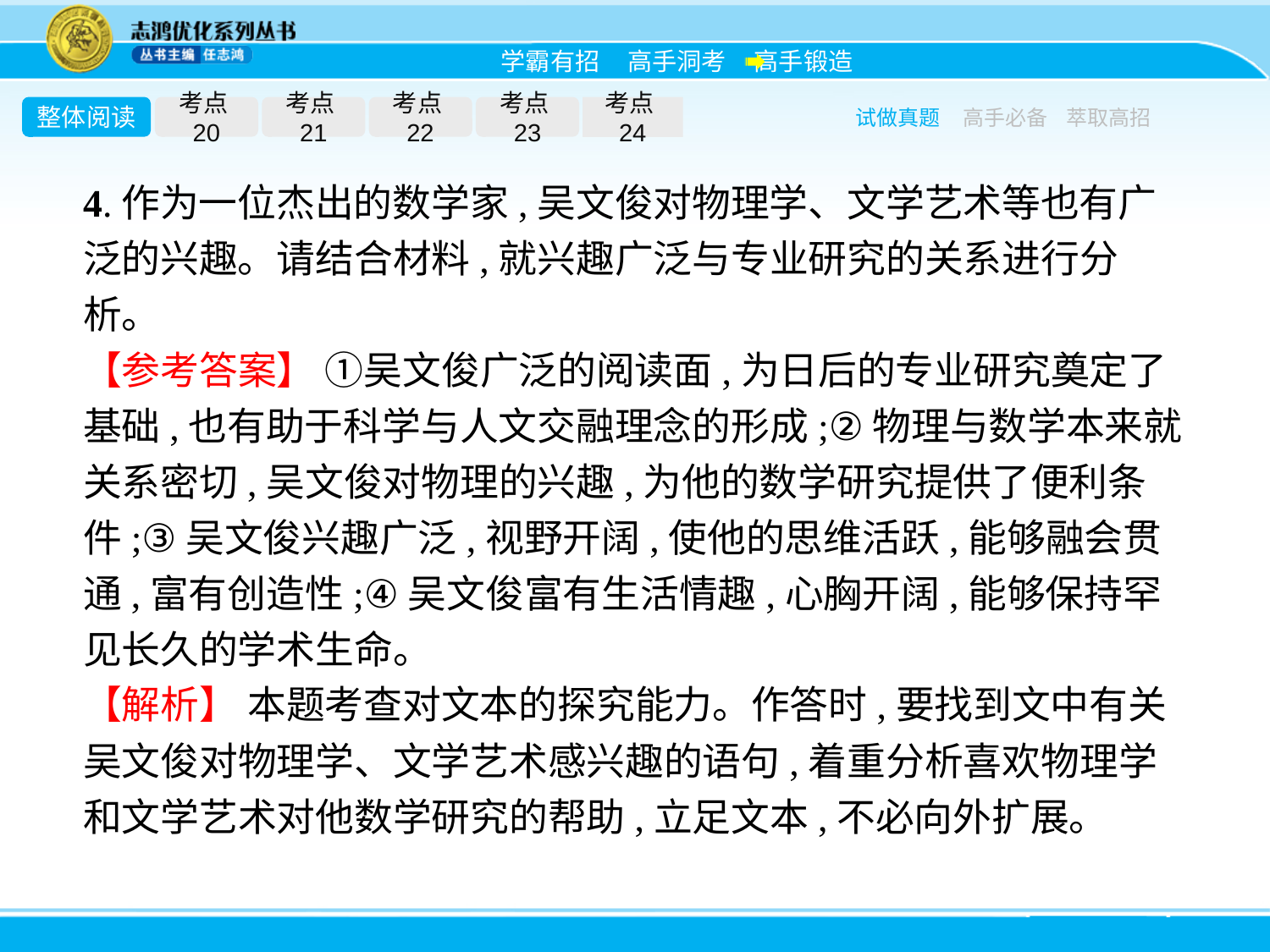

整体阅读
考点20
考点21
考点22
考点23
考点24
试做真题
高手必备
萃取高招
4.作为一位杰出的数学家,吴文俊对物理学、文学艺术等也有广泛的兴趣。请结合材料,就兴趣广泛与专业研究的关系进行分析。
【参考答案】 ①吴文俊广泛的阅读面,为日后的专业研究奠定了基础,也有助于科学与人文交融理念的形成;②物理与数学本来就关系密切,吴文俊对物理的兴趣,为他的数学研究提供了便利条件;③吴文俊兴趣广泛,视野开阔,使他的思维活跃,能够融会贯通,富有创造性;④吴文俊富有生活情趣,心胸开阔,能够保持罕见长久的学术生命。
【解析】 本题考查对文本的探究能力。作答时,要找到文中有关吴文俊对物理学、文学艺术感兴趣的语句,着重分析喜欢物理学和文学艺术对他数学研究的帮助,立足文本,不必向外扩展。